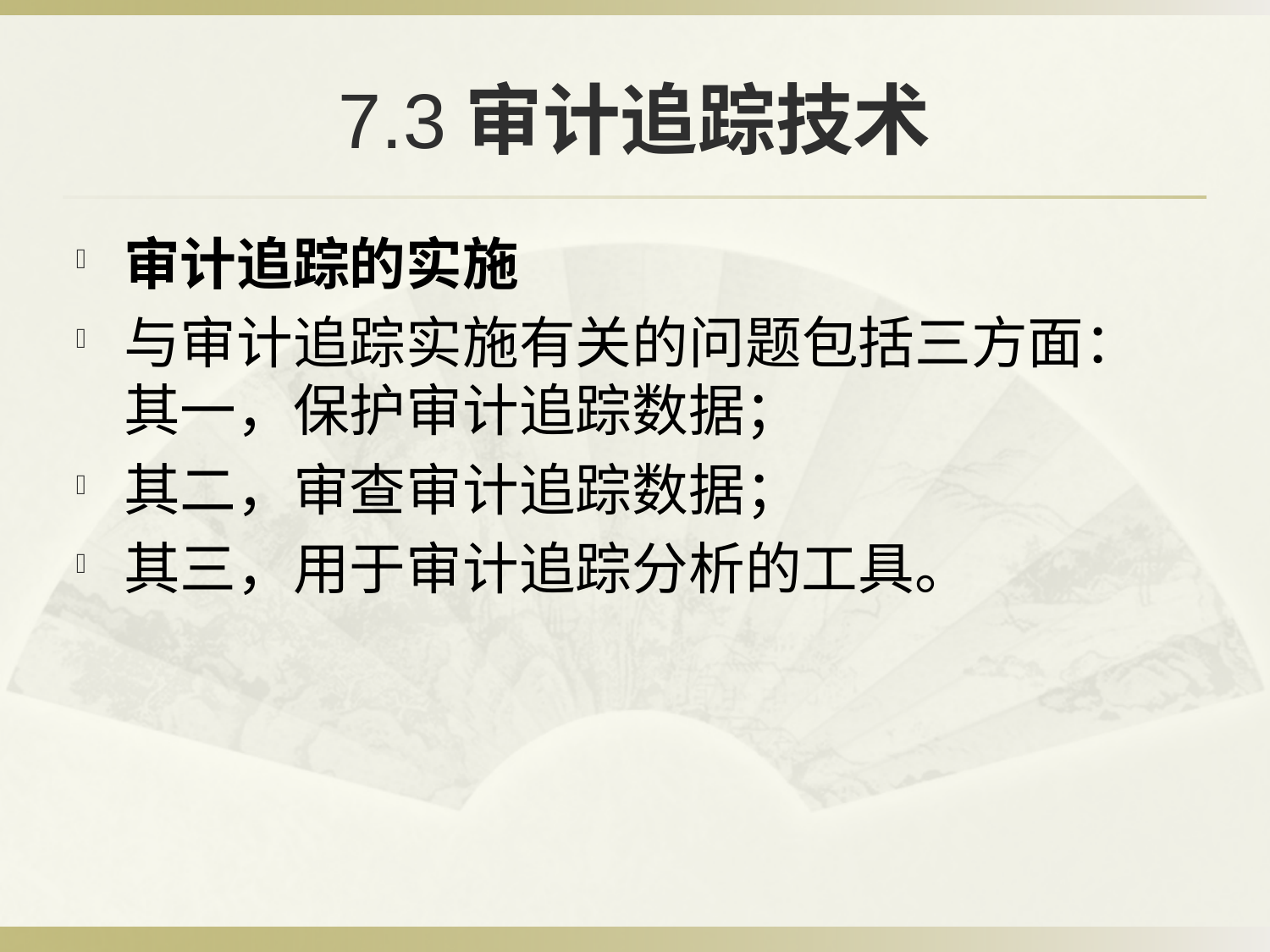

# 7.3审计追踪技术
审计追踪的实施
与审计追踪实施有关的问题包括三方面：其一，保护审计追踪数据；
其二，审查审计追踪数据；
其三，用于审计追踪分析的工具。